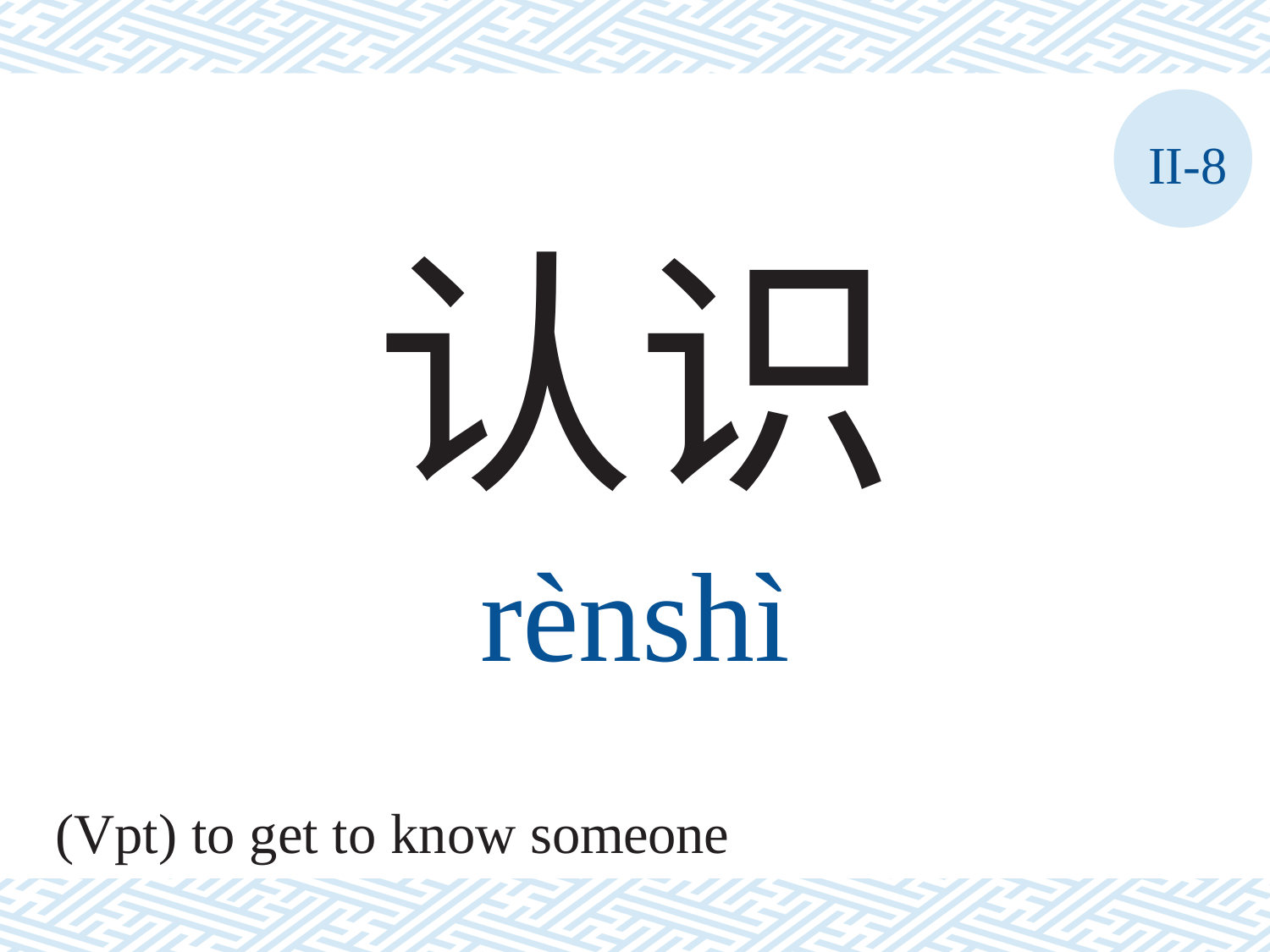

II-8
认识
rènshì
(Vpt) to get to know someone